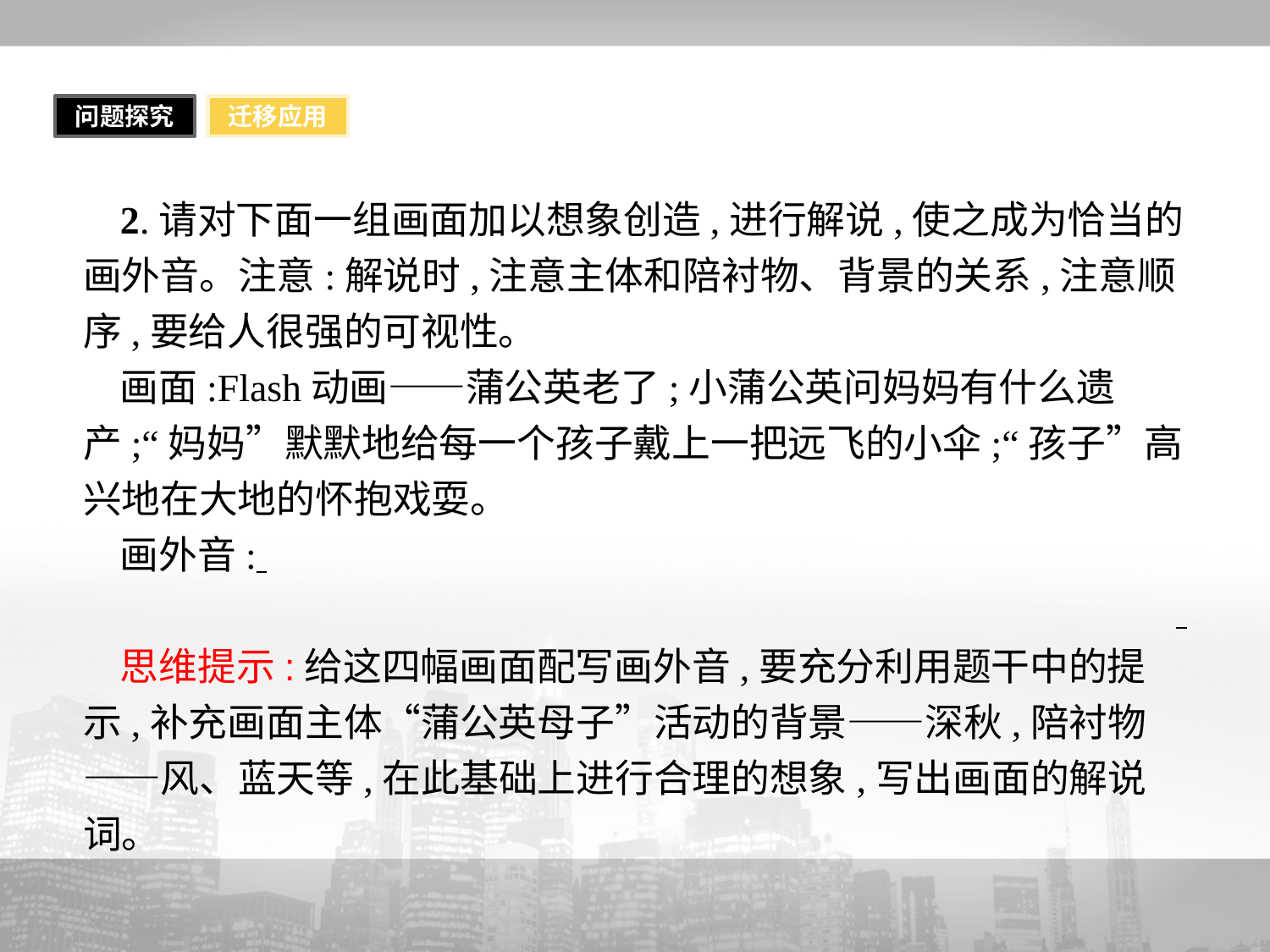

问题探究
迁移应用
2.请对下面一组画面加以想象创造,进行解说,使之成为恰当的画外音。注意:解说时,注意主体和陪衬物、背景的关系,注意顺序,要给人很强的可视性。
画面:Flash动画——蒲公英老了;小蒲公英问妈妈有什么遗产;“妈妈”默默地给每一个孩子戴上一把远飞的小伞;“孩子”高兴地在大地的怀抱戏耍。
画外音:

思维提示:给这四幅画面配写画外音,要充分利用题干中的提示,补充画面主体“蒲公英母子”活动的背景——深秋,陪衬物——风、蓝天等,在此基础上进行合理的想象,写出画面的解说词。